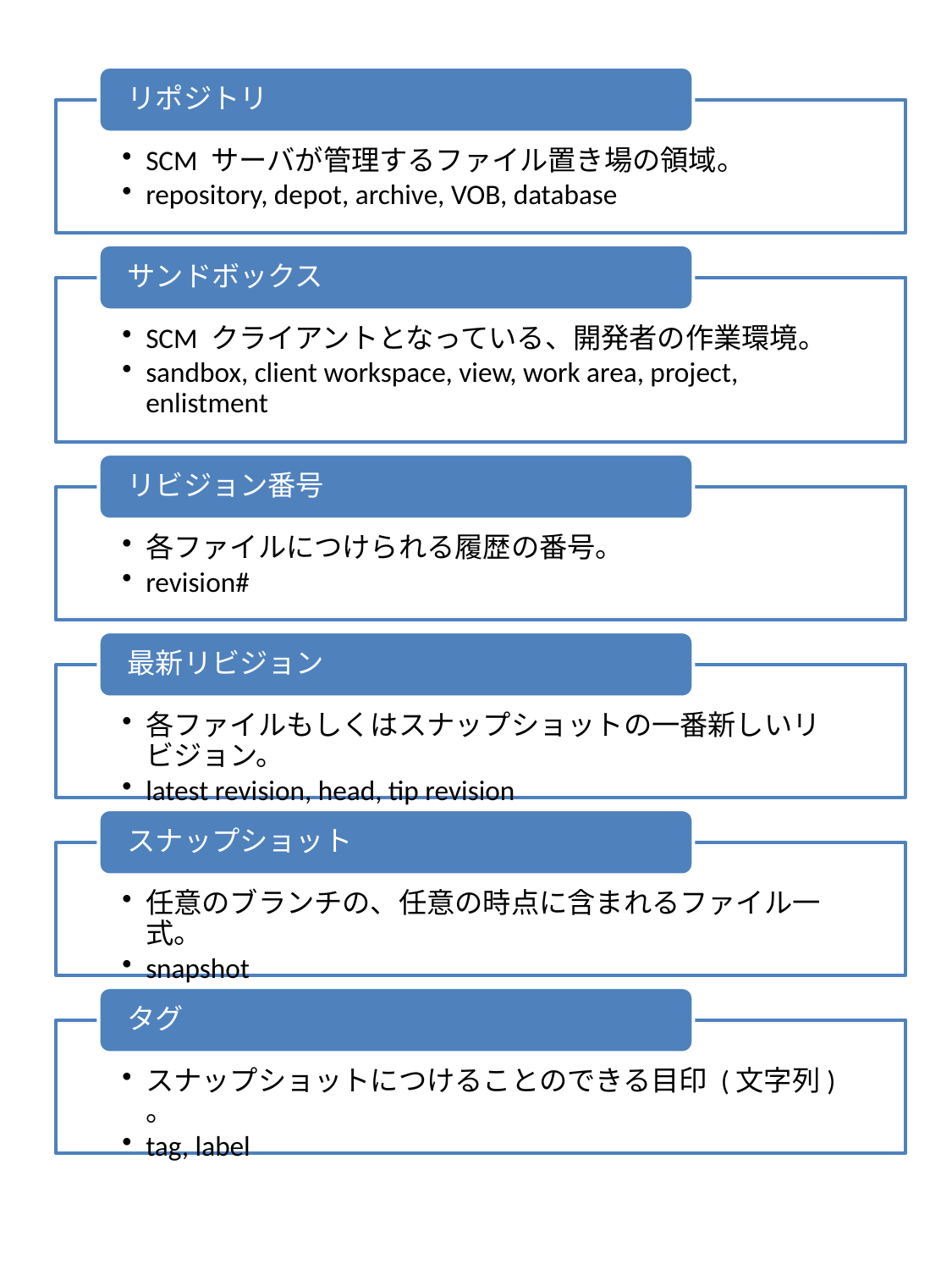

SCM サーバが管理するファイル置き場の領域。
repository, depot, archive, VOB, database
リポジトリ
SCM クライアントとなっている、開発者の作業環境。
sandbox, client workspace, view, work area, project, enlistment
サンドボックス
各ファイルにつけられる履歴の番号。
revision#
リビジョン番号
各ファイルもしくはスナップショットの一番新しいリビジョン。
latest revision, head, tip revision
最新リビジョン
任意のブランチの、任意の時点に含まれるファイル一式。
snapshot
スナップショット
スナップショットにつけることのできる目印 (文字列) 。
tag, label
タグ